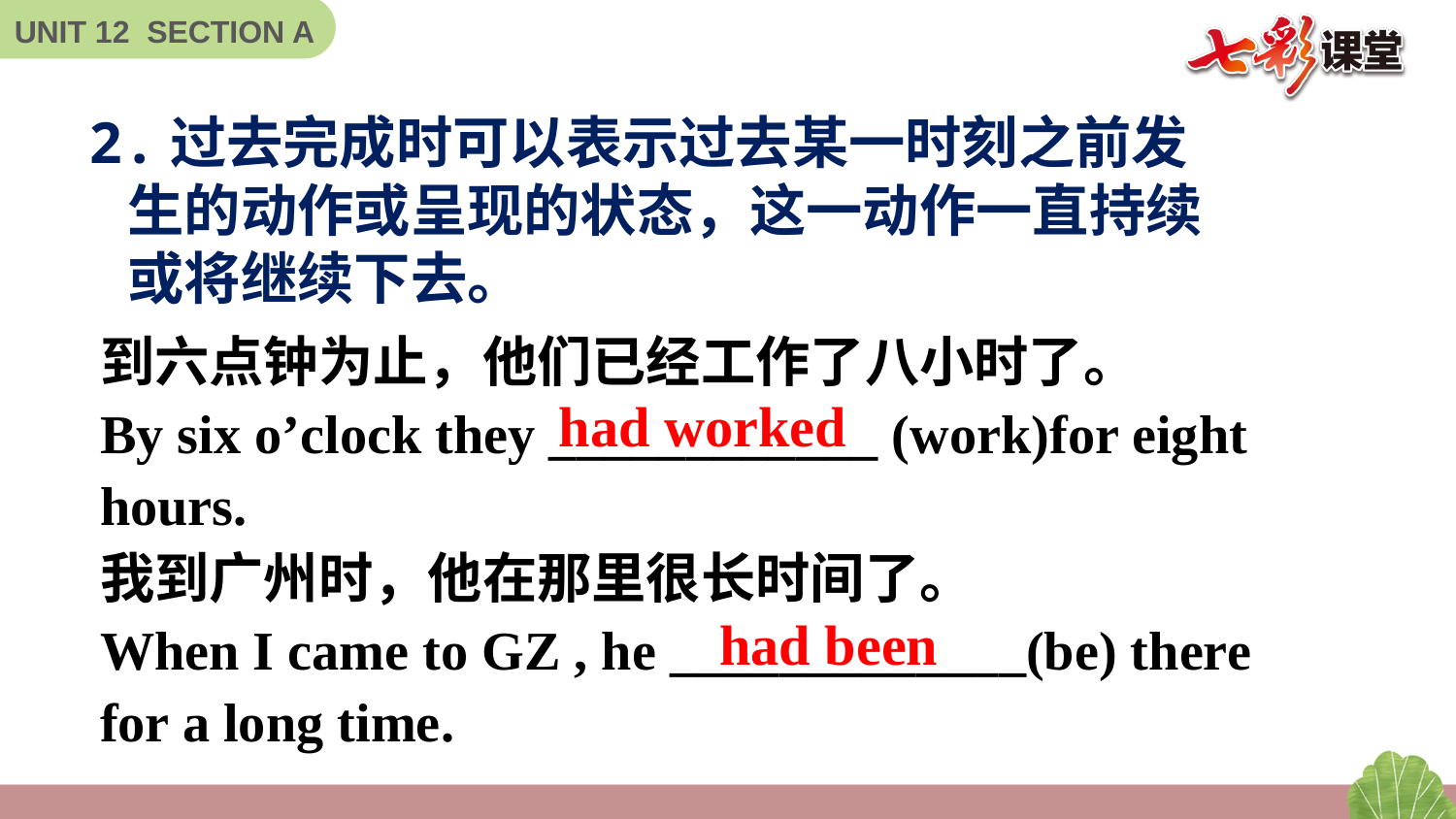

2.过去完成时可以表示过去某一时刻之前发
  生的动作或呈现的状态，这一动作一直持续
  或将继续下去。

到六点钟为止，他们已经工作了八小时了。
By six o’clock they ____________ (work)for eight hours.
我到广州时，他在那里很长时间了。
When I came to GZ , he _____________(be) there for a long time.
had worked
had been